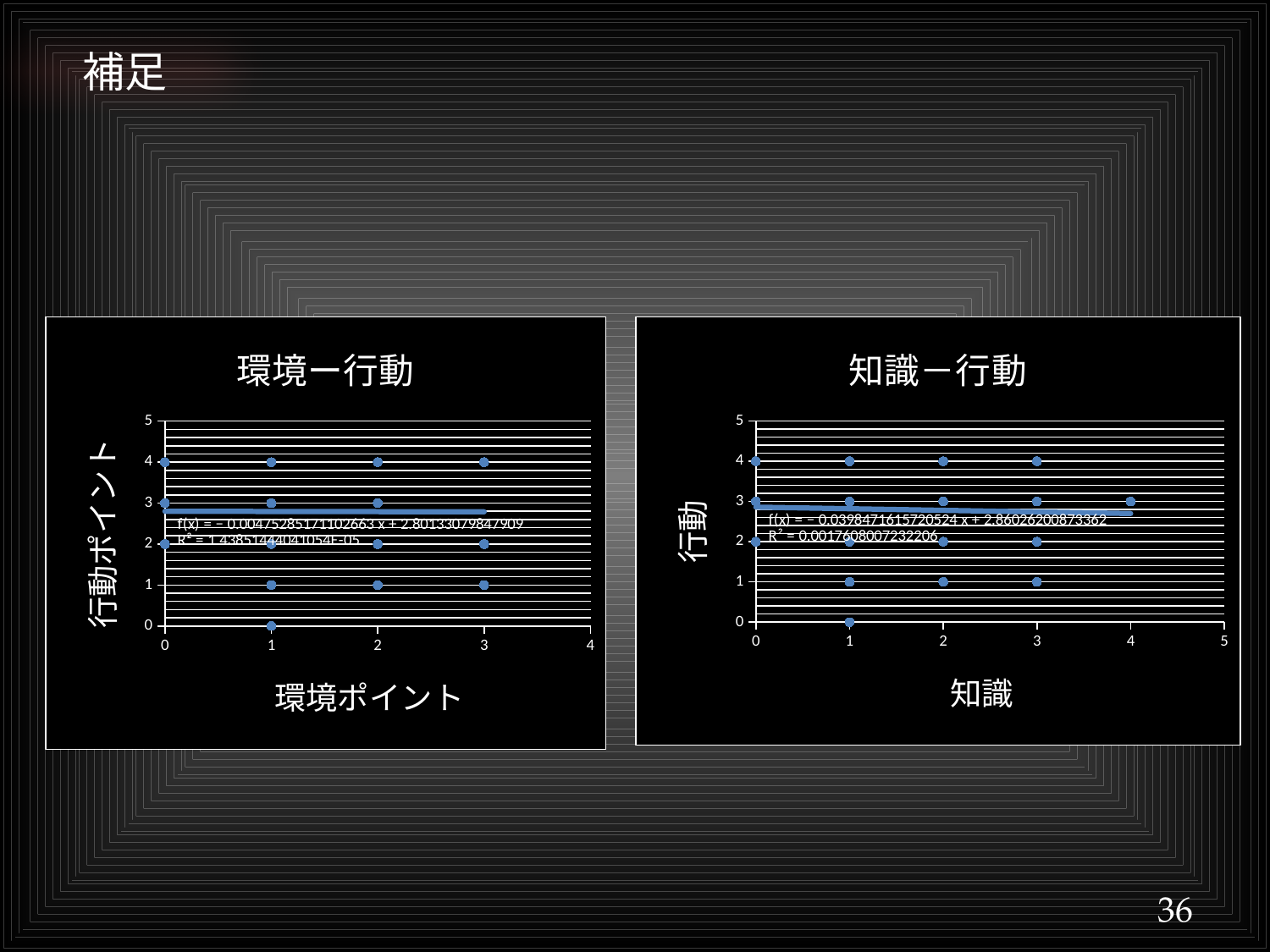

補足
#

### Chart: 環境ー行動

| Category | 行動ポイント |
|---|---|

### Chart: 知識－行動

| Category | 行動ポイント |
|---|---|
36